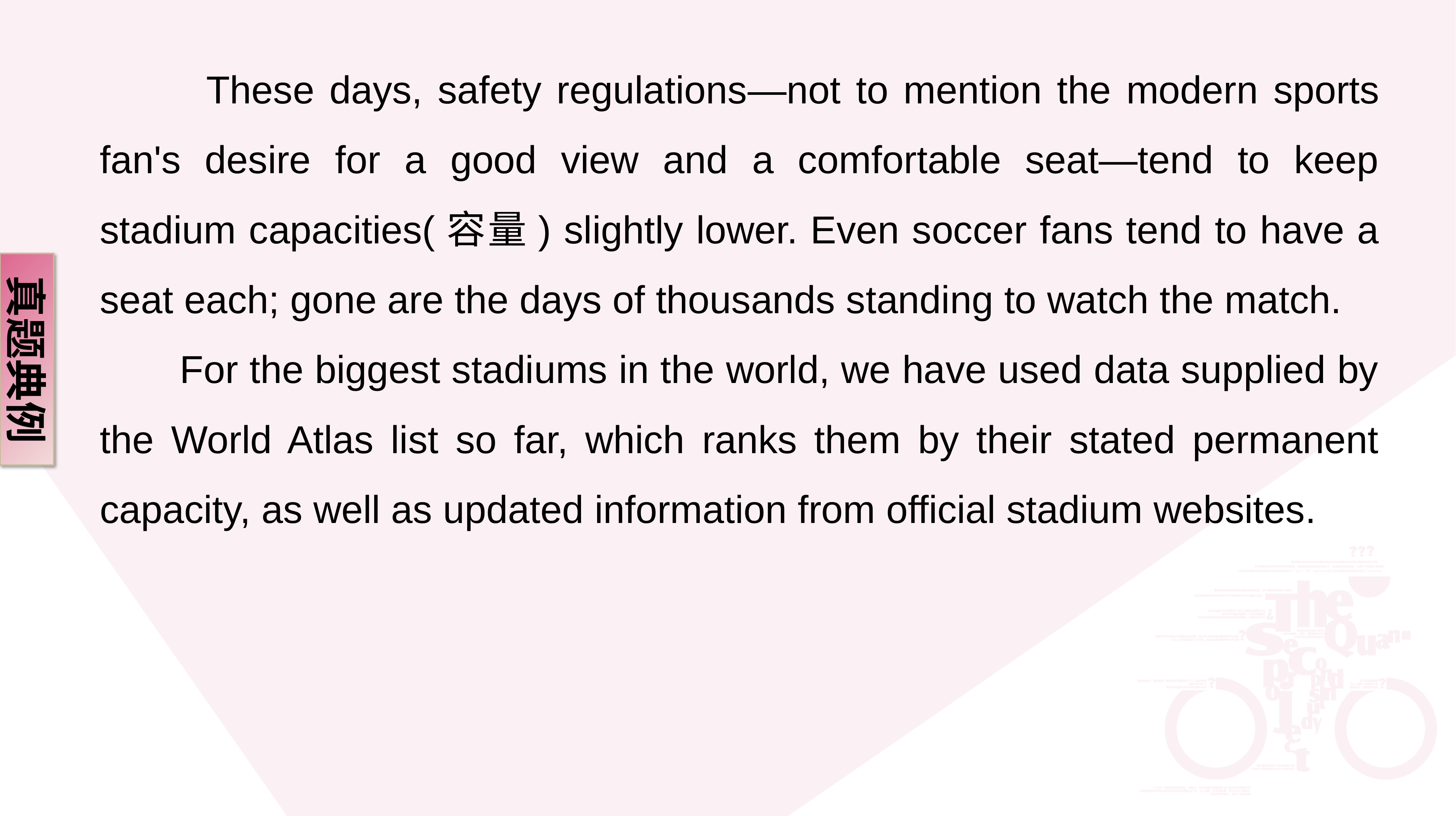

These days, safety regulations—not to mention the modern sports fan's desire for a good view and a comfortable seat—tend to keep stadium capacities(容量) slightly lower. Even soccer fans tend to have a seat each; gone are the days of thousands standing to watch the match.
       For the biggest stadiums in the world, we have used data supplied by the World Atlas list so far, which ranks them by their stated permanent capacity, as well as updated information from official stadium websites.
真题典例